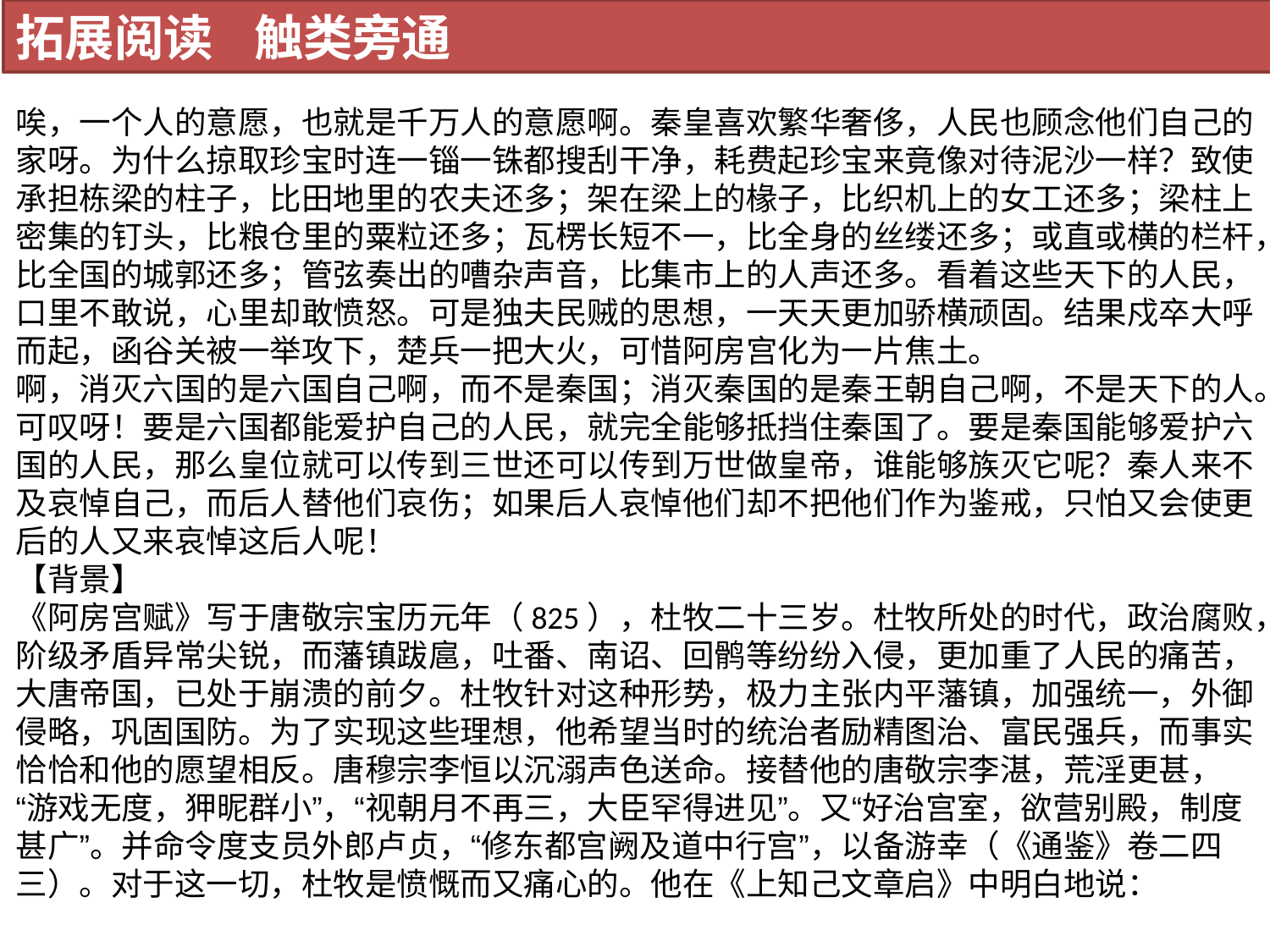

拓展阅读   触类旁通
唉，一个人的意愿，也就是千万人的意愿啊。秦皇喜欢繁华奢侈，人民也顾念他们自己的家呀。为什么掠取珍宝时连一锱一铢都搜刮干净，耗费起珍宝来竟像对待泥沙一样？致使承担栋梁的柱子，比田地里的农夫还多；架在梁上的椽子，比织机上的女工还多；梁柱上密集的钉头，比粮仓里的粟粒还多；瓦楞长短不一，比全身的丝缕还多；或直或横的栏杆，比全国的城郭还多；管弦奏出的嘈杂声音，比集市上的人声还多。看着这些天下的人民，口里不敢说，心里却敢愤怒。可是独夫民贼的思想，一天天更加骄横顽固。结果戍卒大呼而起，函谷关被一举攻下，楚兵一把大火，可惜阿房宫化为一片焦土。
啊，消灭六国的是六国自己啊，而不是秦国；消灭秦国的是秦王朝自己啊，不是天下的人。可叹呀！要是六国都能爱护自己的人民，就完全能够抵挡住秦国了。要是秦国能够爱护六国的人民，那么皇位就可以传到三世还可以传到万世做皇帝，谁能够族灭它呢？秦人来不及哀悼自己，而后人替他们哀伤；如果后人哀悼他们却不把他们作为鉴戒，只怕又会使更后的人又来哀悼这后人呢！
【背景】
《阿房宫赋》写于唐敬宗宝历元年（825），杜牧二十三岁。杜牧所处的时代，政治腐败，阶级矛盾异常尖锐，而藩镇跋扈，吐番、南诏、回鹘等纷纷入侵，更加重了人民的痛苦，大唐帝国，已处于崩溃的前夕。杜牧针对这种形势，极力主张内平藩镇，加强统一，外御侵略，巩固国防。为了实现这些理想，他希望当时的统治者励精图治、富民强兵，而事实恰恰和他的愿望相反。唐穆宗李恒以沉溺声色送命。接替他的唐敬宗李湛，荒淫更甚，“游戏无度，狎昵群小”，“视朝月不再三，大臣罕得进见”。又“好治宫室，欲营别殿，制度甚广”。并命令度支员外郎卢贞，“修东都宫阙及道中行宫”，以备游幸（《通鉴》卷二四三）。对于这一切，杜牧是愤慨而又痛心的。他在《上知己文章启》中明白地说：